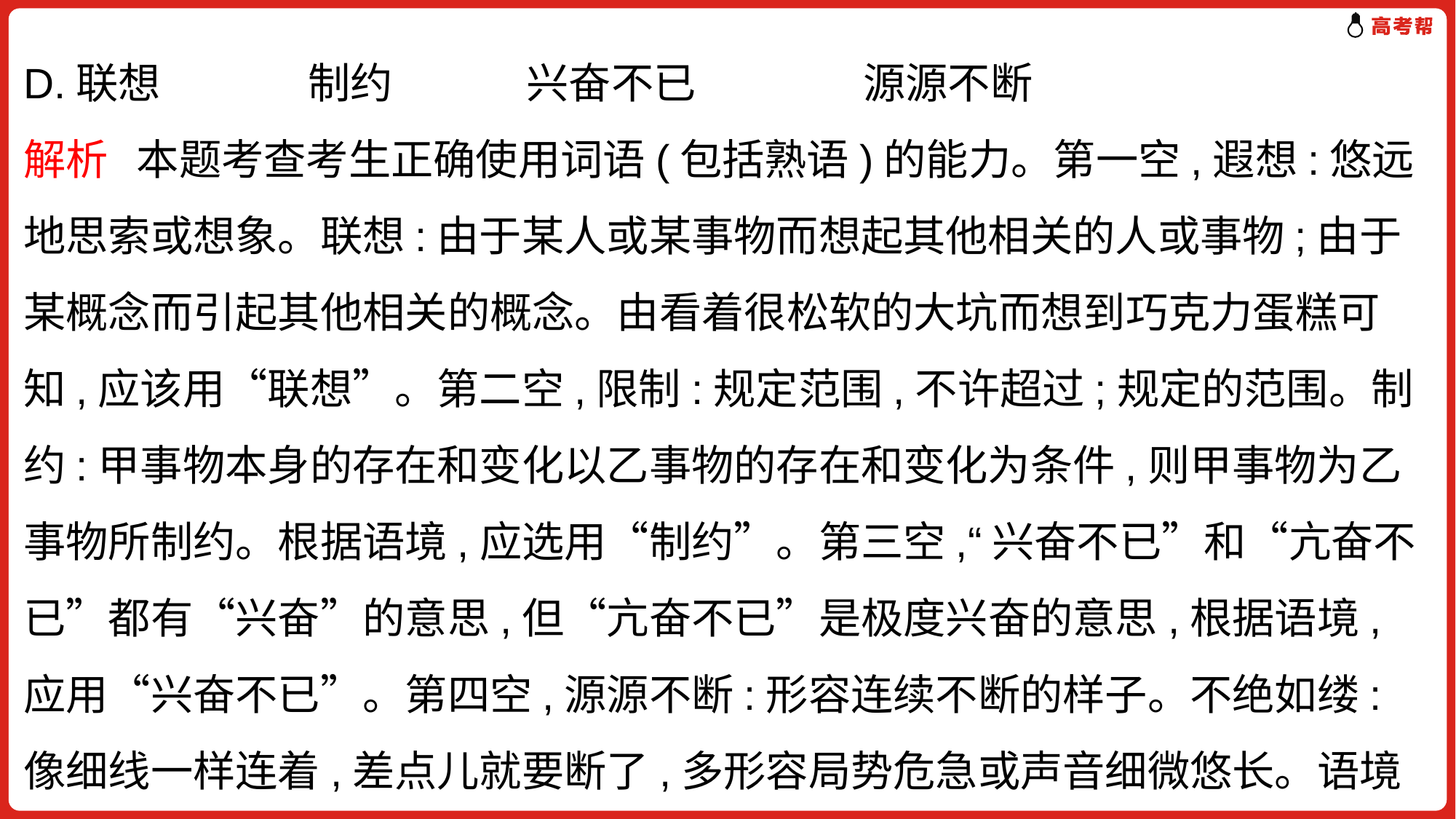

D.联想	       制约	       兴奋不已	        源源不断
解析   本题考查考生正确使用词语(包括熟语)的能力。第一空,遐想:悠远地思索或想象。联想:由于某人或某事物而想起其他相关的人或事物;由于某概念而引起其他相关的概念。由看着很松软的大坑而想到巧克力蛋糕可知,应该用“联想”。第二空,限制:规定范围,不许超过;规定的范围。制约:甲事物本身的存在和变化以乙事物的存在和变化为条件,则甲事物为乙事物所制约。根据语境,应选用“制约”。第三空,“兴奋不已”和“亢奋不已”都有“兴奋”的意思,但“亢奋不已”是极度兴奋的意思,根据语境,应用“兴奋不已”。第四空,源源不断:形容连续不断的样子。不绝如缕:像细线一样连着,差点儿就要断了,多形容局势危急或声音细微悠长。语境中形容数据接连不断地传